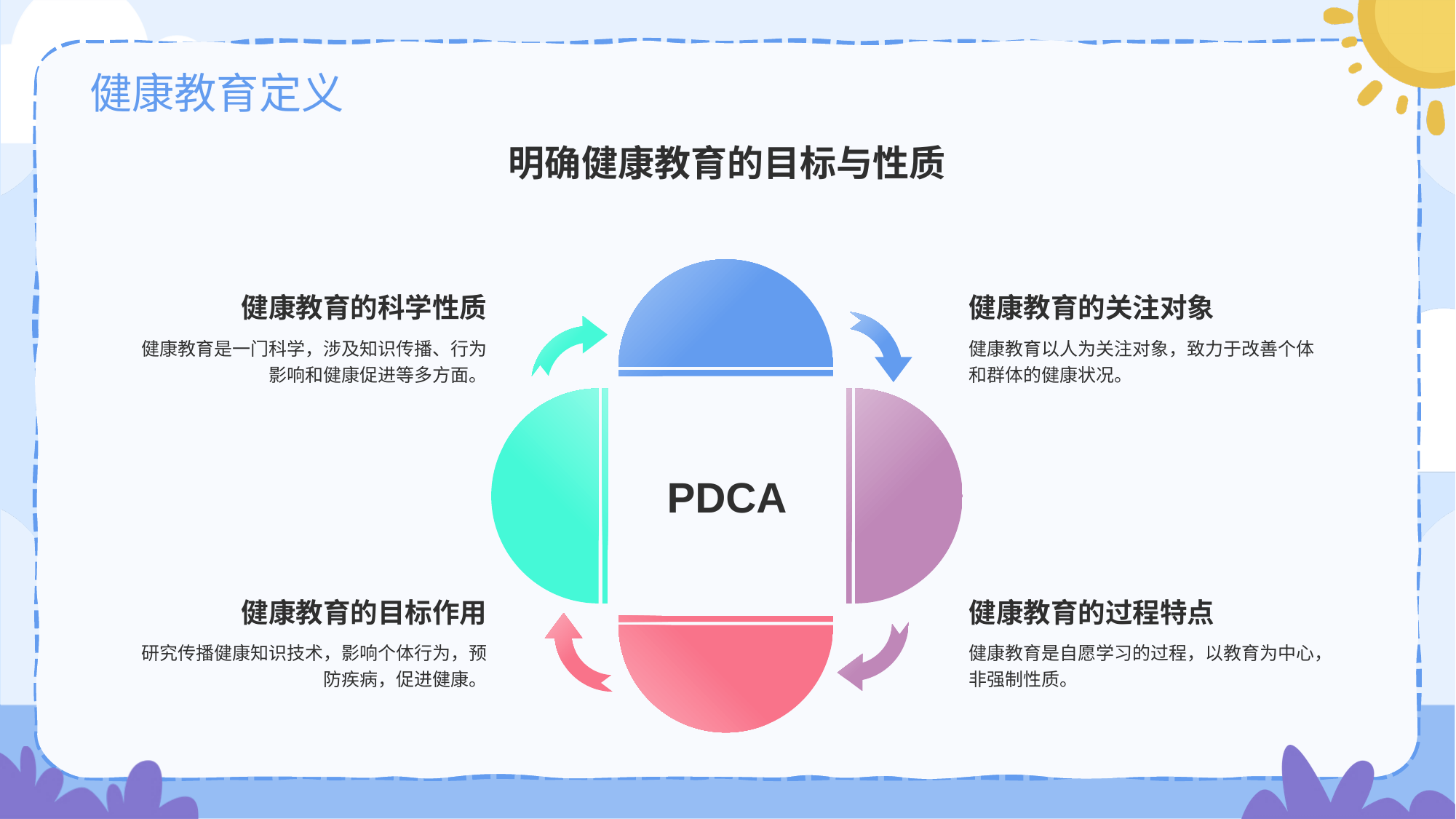

# 健康教育定义
明确健康教育的目标与性质
健康教育的科学性质

健康教育是一门科学，涉及知识传播、行为影响和健康促进等多方面。

健康教育的关注对象

健康教育以人为关注对象，致力于改善个体和群体的健康状况。
PDCA

健康教育的过程特点

健康教育是自愿学习的过程，以教育为中心，非强制性质。
健康教育的目标作用

研究传播健康知识技术，影响个体行为，预防疾病，促进健康。